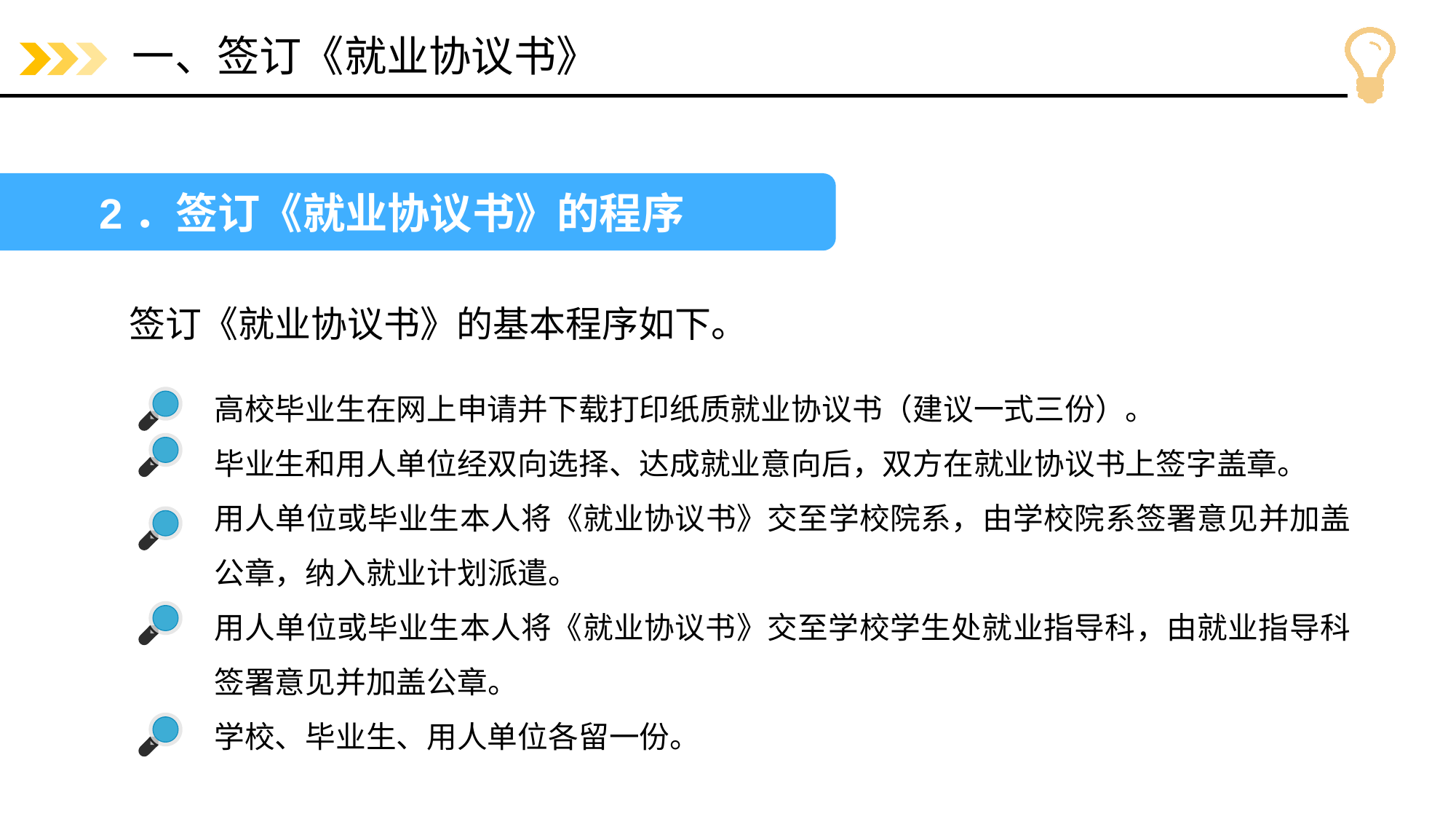

39
# 一、签订《就业协议书》
2．签订《就业协议书》的程序
签订《就业协议书》的基本程序如下。
高校毕业生在网上申请并下载打印纸质就业协议书（建议一式三份）。
毕业生和用人单位经双向选择、达成就业意向后，双方在就业协议书上签字盖章。
用人单位或毕业生本人将《就业协议书》交至学校院系，由学校院系签署意见并加盖公章，纳入就业计划派遣。
用人单位或毕业生本人将《就业协议书》交至学校学生处就业指导科，由就业指导科签署意见并加盖公章。
学校、毕业生、用人单位各留一份。